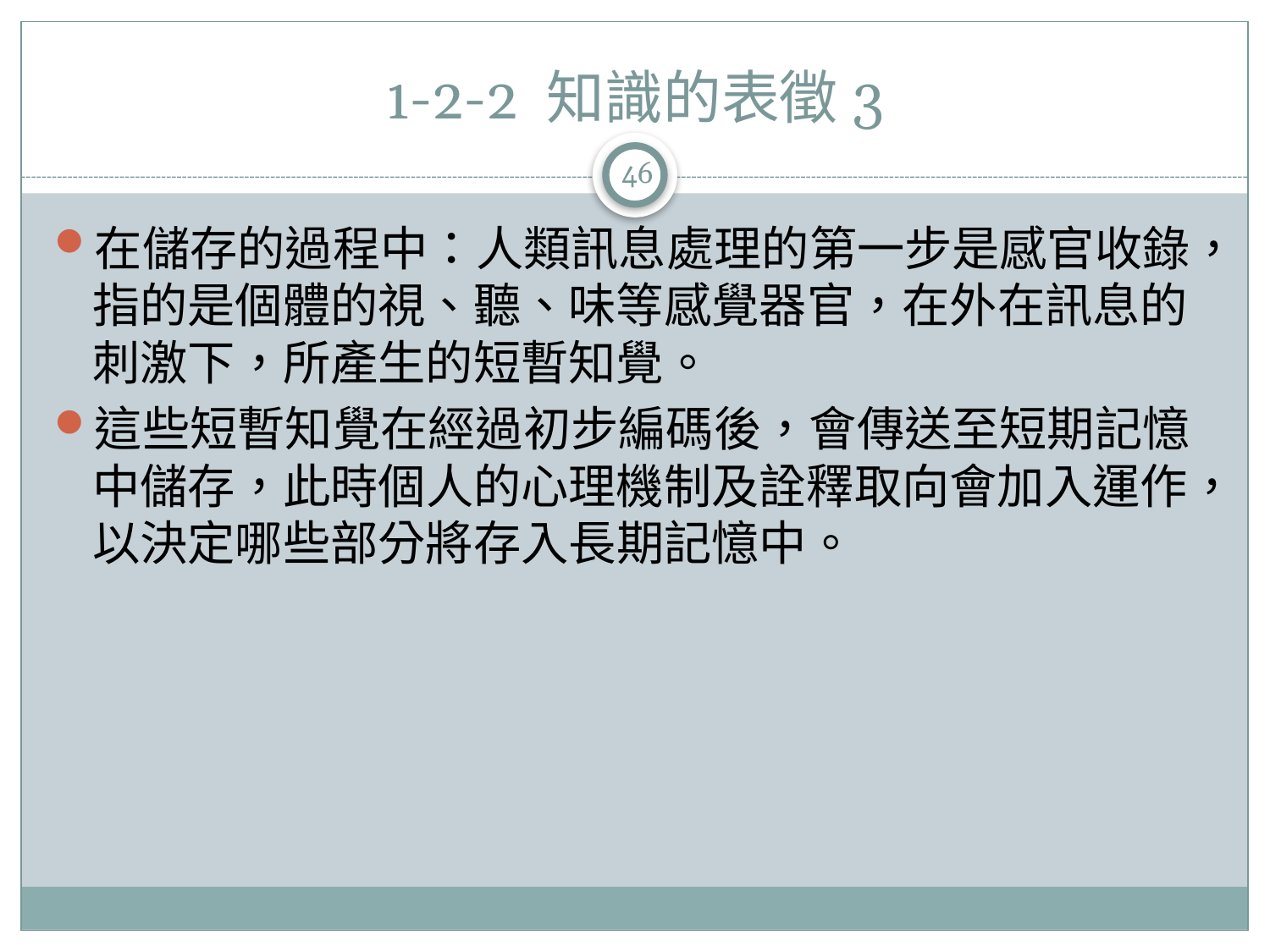

# 1-2-2 知識的表徵3
46
在儲存的過程中：人類訊息處理的第一步是感官收錄，指的是個體的視、聽、味等感覺器官，在外在訊息的刺激下，所產生的短暫知覺。
這些短暫知覺在經過初步編碼後，會傳送至短期記憶中儲存，此時個人的心理機制及詮釋取向會加入運作，以決定哪些部分將存入長期記憶中。